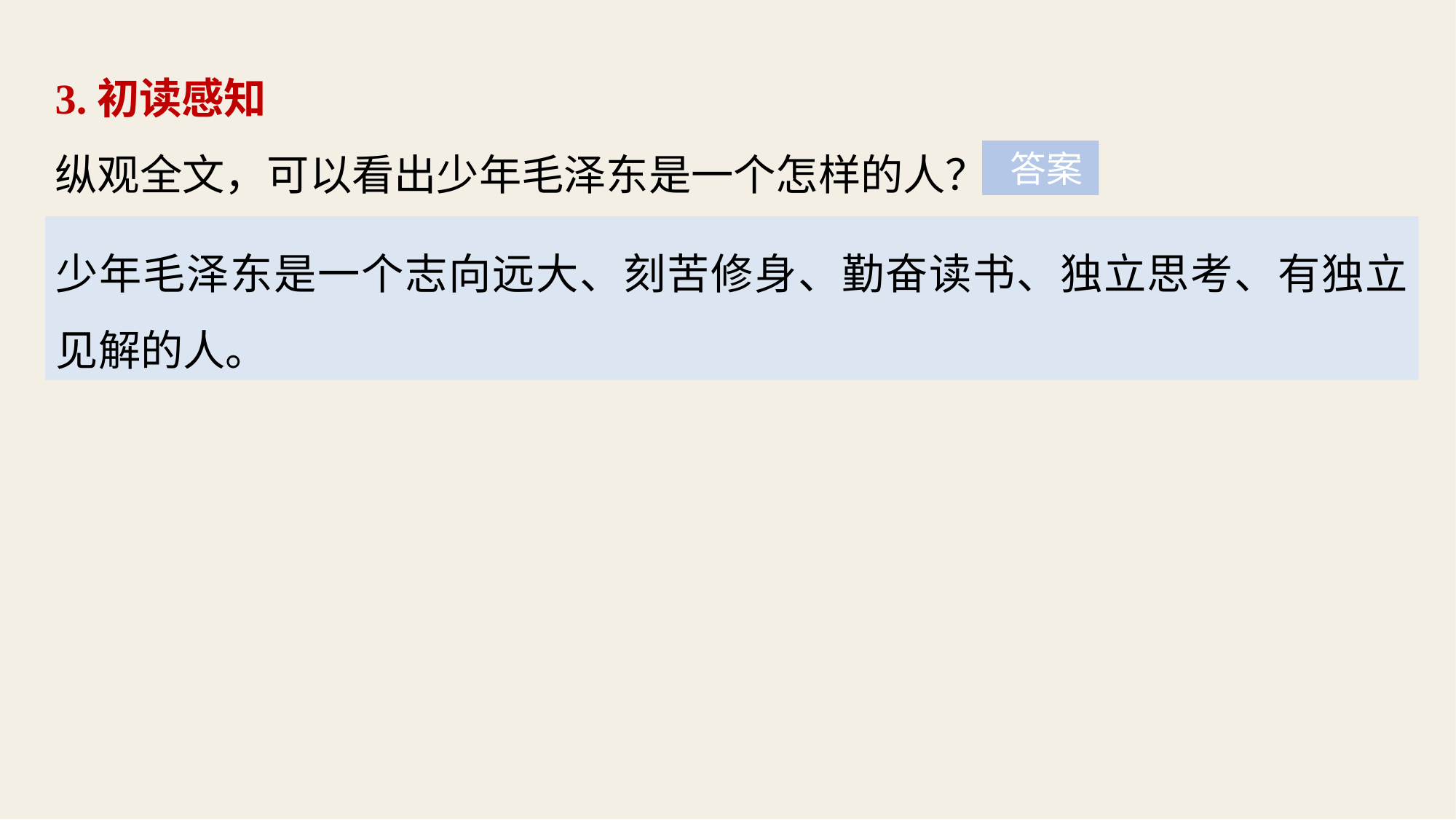

3.初读感知
纵观全文，可以看出少年毛泽东是一个怎样的人？
 答案
少年毛泽东是一个志向远大、刻苦修身、勤奋读书、独立思考、有独立见解的人。